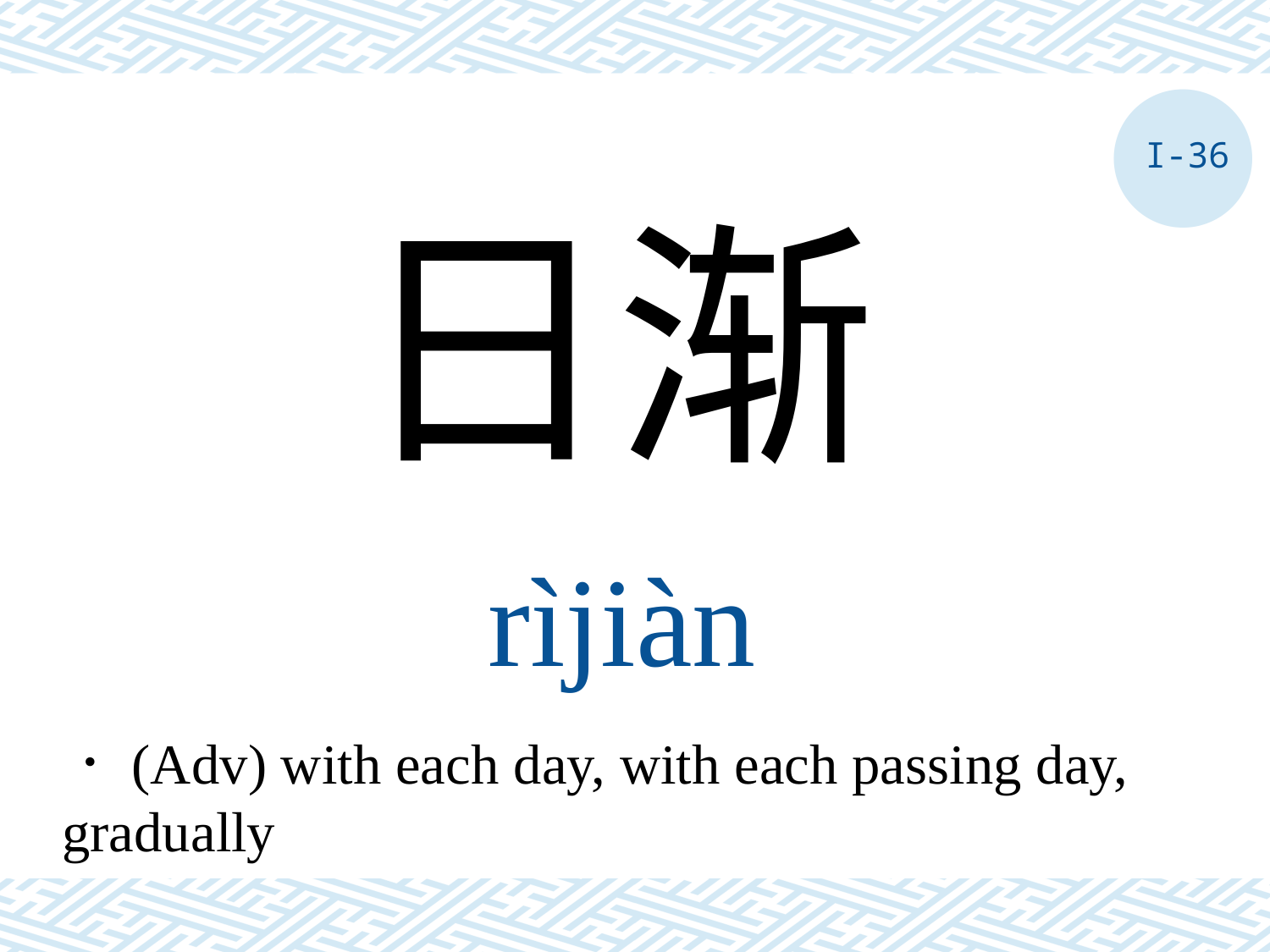

I-36

日渐
rìjiàn
．(Adv) with each day, with each passing day, gradually